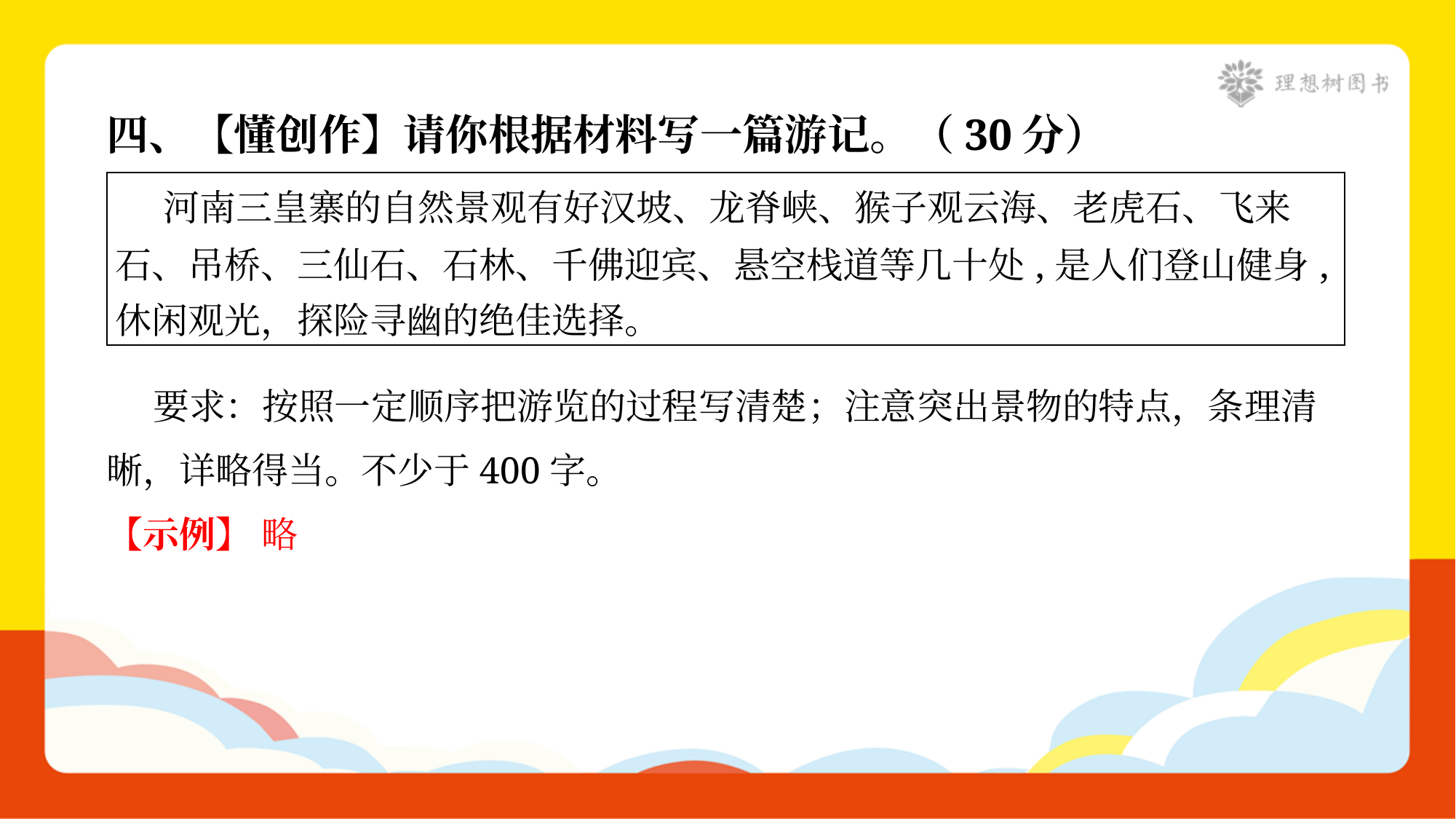

四、【懂创作】请你根据材料写一篇游记。（30分）
| 河南三皇寨的自然景观有好汉坡、龙脊峡、猴子观云海、老虎石、飞来 石、吊桥、三仙石、石林、千佛迎宾、悬空栈道等几十处,是人们登山健身, 休闲观光，探险寻幽的绝佳选择。 |
| --- |
    要求：按照一定顺序把游览的过程写清楚；注意突出景物的特点，条理清
晰，详略得当。不少于400字。
【示例】 略